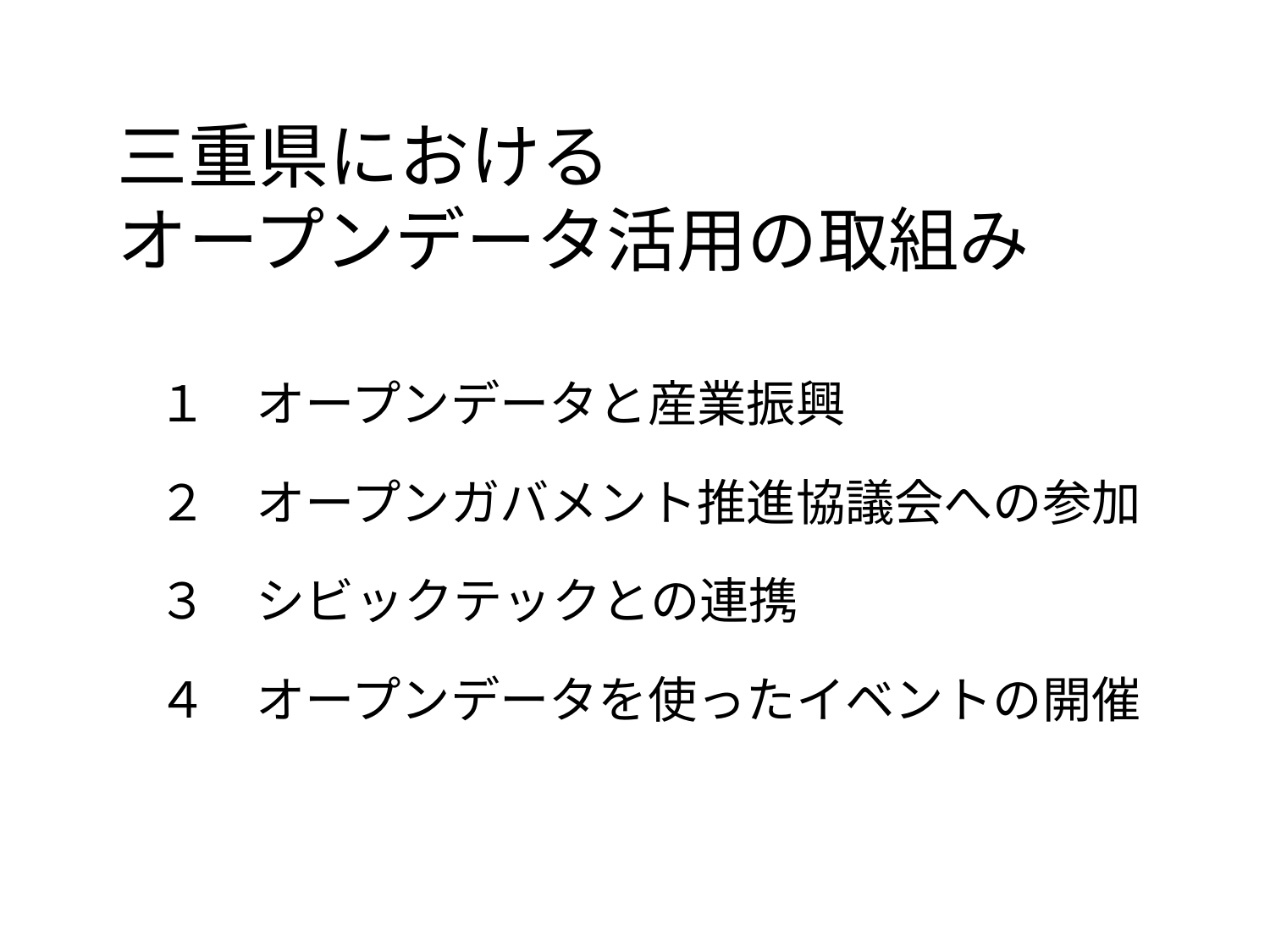

# 三重県における オープンデータ活用の取組み
１　オープンデータと産業振興
２　オープンガバメント推進協議会への参加
３　シビックテックとの連携
４　オープンデータを使ったイベントの開催